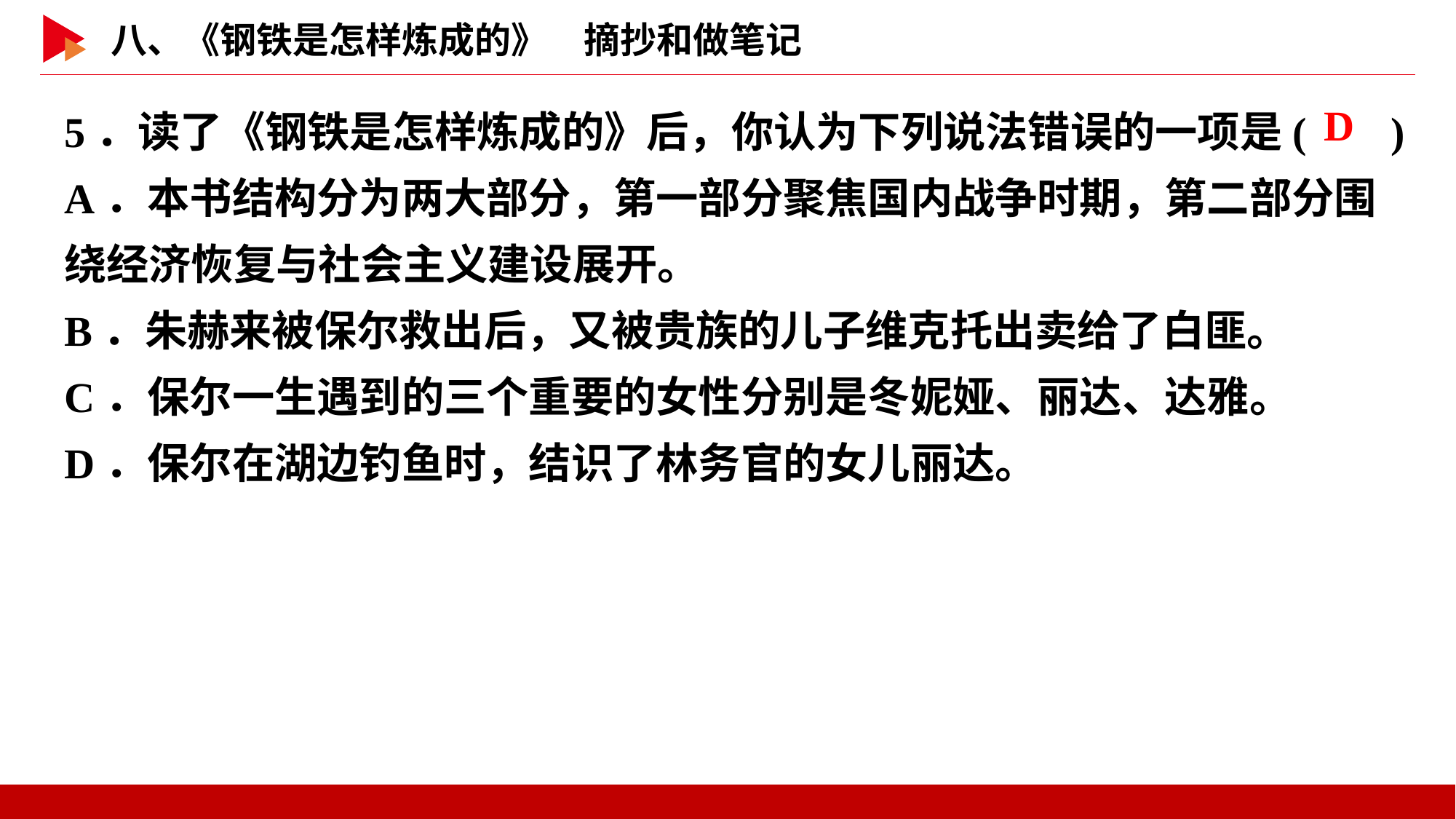

5．读了《钢铁是怎样炼成的》后，你认为下列说法错误的一项是(        )
A．本书结构分为两大部分，第一部分聚焦国内战争时期，第二部分围绕经济恢复与社会主义建设展开。
B．朱赫来被保尔救出后，又被贵族的儿子维克托出卖给了白匪。
C．保尔一生遇到的三个重要的女性分别是冬妮娅、丽达、达雅。
D．保尔在湖边钓鱼时，结识了林务官的女儿丽达。
   D